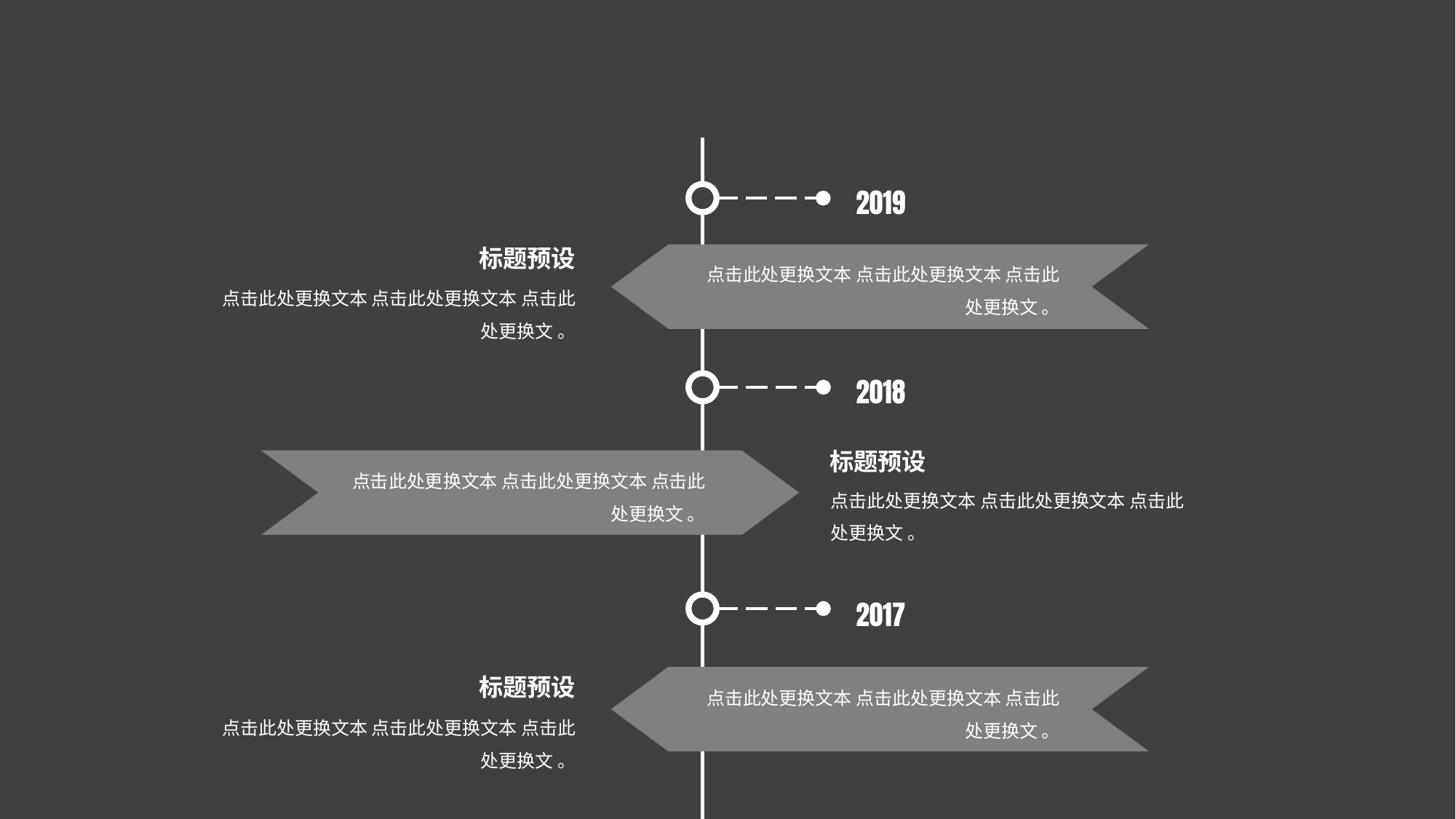

2019

2018

2017

标题预设

点击此处更换文本 点击此处更换文本 点击此处更换文 。
点击此处更换文本 点击此处更换文本 点击此处更换文 。
标题预设

点击此处更换文本 点击此处更换文本 点击此处更换文 。
点击此处更换文本 点击此处更换文本 点击此处更换文 。
标题预设

点击此处更换文本 点击此处更换文本 点击此处更换文 。
点击此处更换文本 点击此处更换文本 点击此处更换文 。